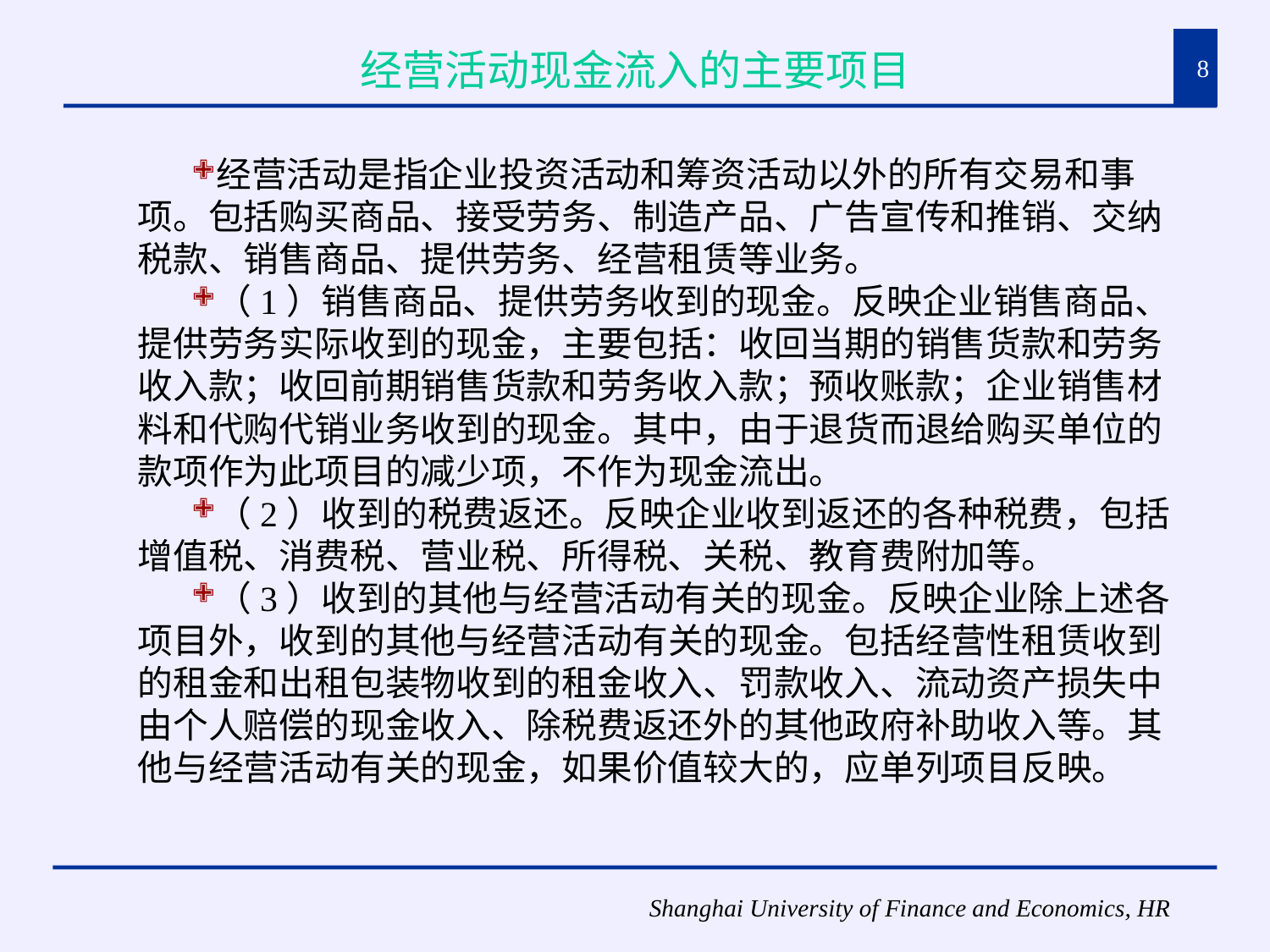

# 经营活动现金流入的主要项目
8
经营活动是指企业投资活动和筹资活动以外的所有交易和事项。包括购买商品、接受劳务、制造产品、广告宣传和推销、交纳税款、销售商品、提供劳务、经营租赁等业务。
（1）销售商品、提供劳务收到的现金。反映企业销售商品、提供劳务实际收到的现金，主要包括：收回当期的销售货款和劳务收入款；收回前期销售货款和劳务收入款；预收账款；企业销售材料和代购代销业务收到的现金。其中，由于退货而退给购买单位的款项作为此项目的减少项，不作为现金流出。
（2）收到的税费返还。反映企业收到返还的各种税费，包括增值税、消费税、营业税、所得税、关税、教育费附加等。
（3）收到的其他与经营活动有关的现金。反映企业除上述各项目外，收到的其他与经营活动有关的现金。包括经营性租赁收到的租金和出租包装物收到的租金收入、罚款收入、流动资产损失中由个人赔偿的现金收入、除税费返还外的其他政府补助收入等。其他与经营活动有关的现金，如果价值较大的，应单列项目反映。